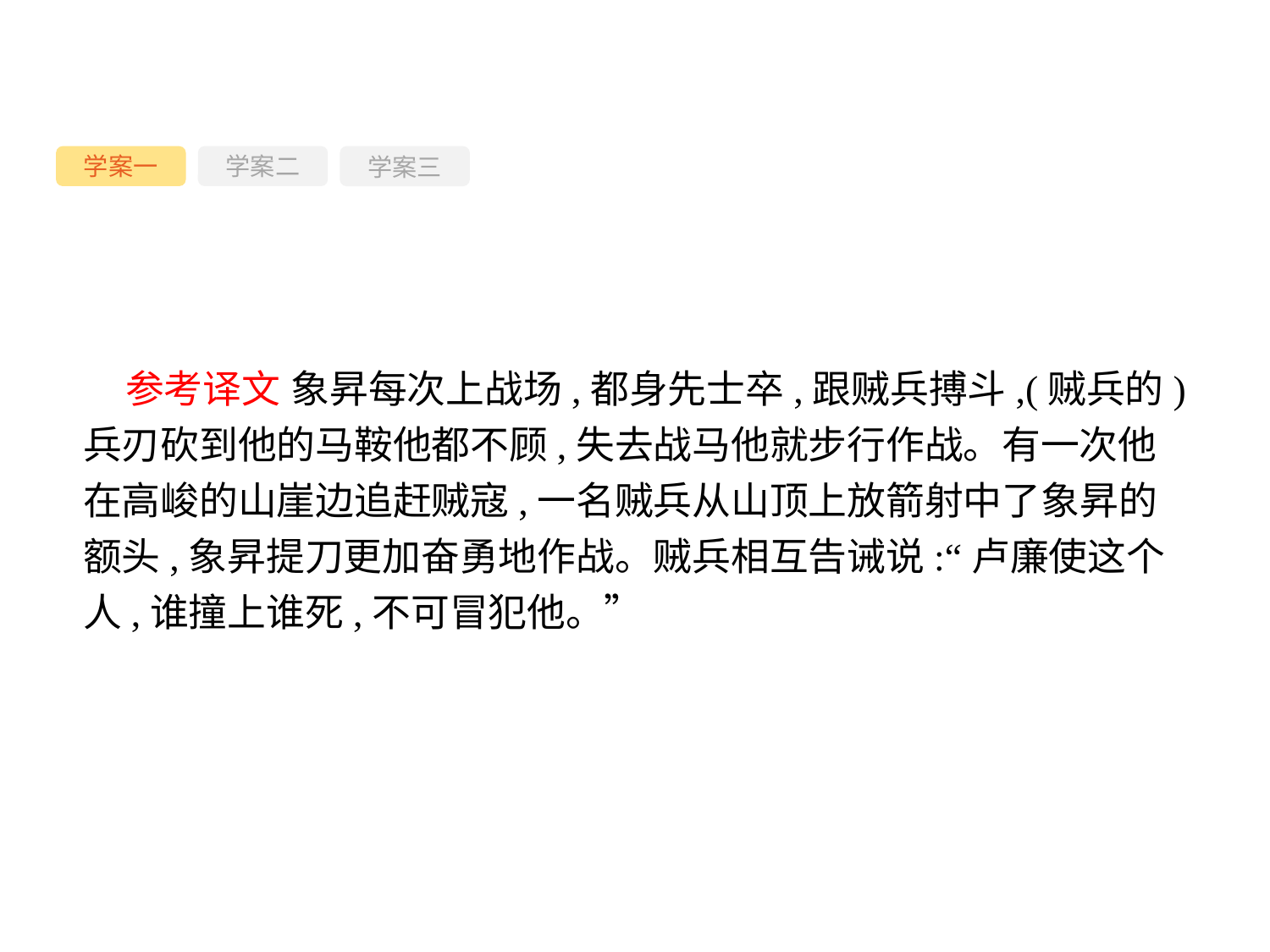

学案一
学案三
学案二
参考译文 象昇每次上战场,都身先士卒,跟贼兵搏斗,(贼兵的)兵刃砍到他的马鞍他都不顾,失去战马他就步行作战。有一次他在高峻的山崖边追赶贼寇,一名贼兵从山顶上放箭射中了象昇的额头,象昇提刀更加奋勇地作战。贼兵相互告诫说:“卢廉使这个人,谁撞上谁死,不可冒犯他。”
-63-